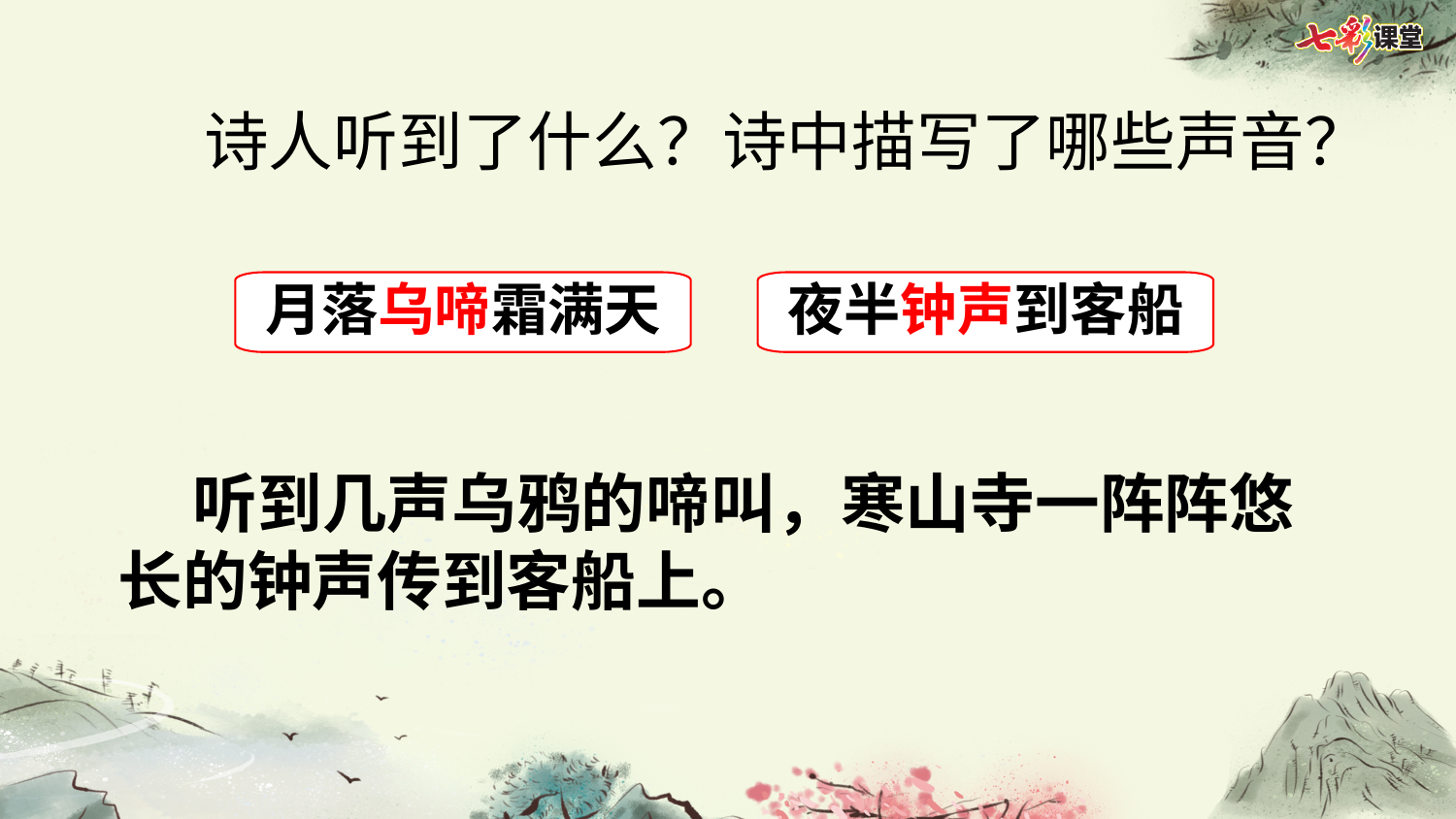

诗人听到了什么？诗中描写了哪些声音？
月落乌啼霜满天
夜半钟声到客船
    听到几声乌鸦的啼叫，寒山寺一阵阵悠长的钟声传到客船上。